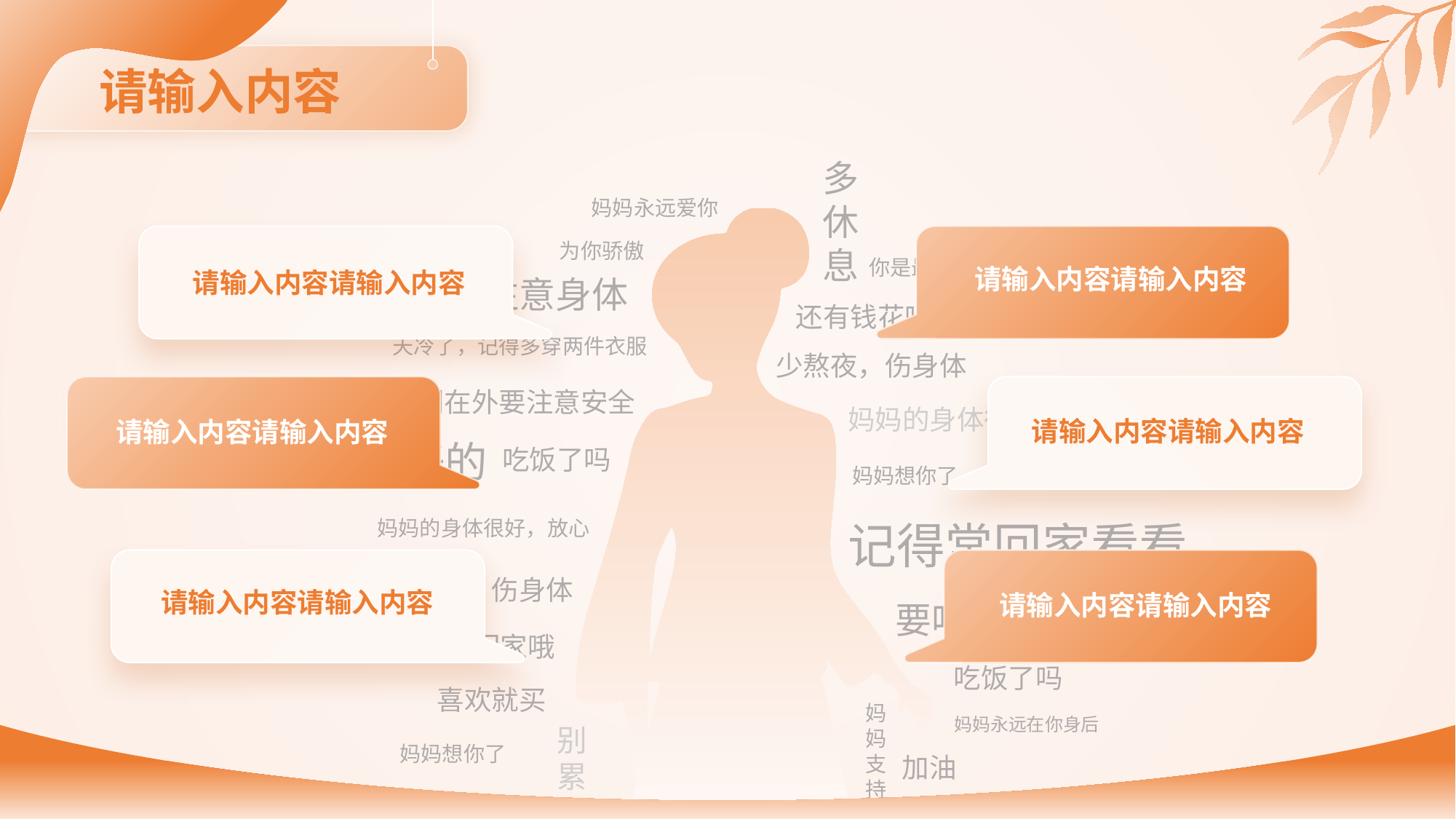

请输入内容

多休息
妈妈永远爱你

为你骄傲
你是最棒的
请输入内容请输入内容
请输入内容请输入内容
注意身体
还有钱花吗
天冷了，记得多穿两件衣服
少熬夜，伤身体

出门在外要注意安全
妈妈的身体很好，放心
请输入内容请输入内容
请输入内容请输入内容
要吃好的
吃饭了吗
妈妈想你了
妈妈的身体很好，放心
记得常回家看看

少熬夜，伤身体
请输入内容请输入内容
请输入内容请输入内容
要吃好的
常打电话回家哦
吃饭了吗
喜欢就买
妈妈支持你
妈妈永远在你身后
别累着

妈妈想你了
加油